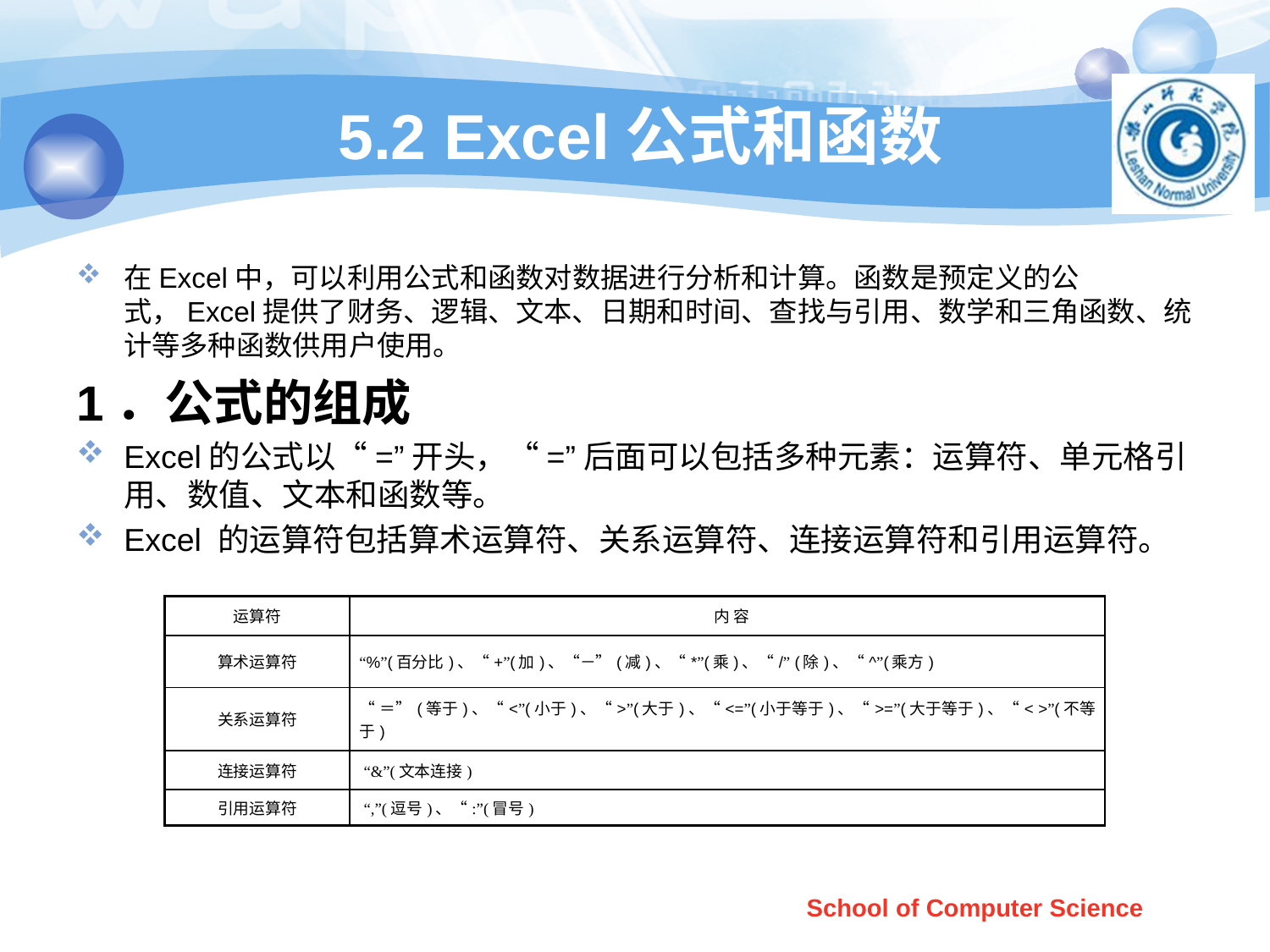

# 5.2 Excel公式和函数
在Excel中，可以利用公式和函数对数据进行分析和计算。函数是预定义的公式，Excel提供了财务、逻辑、文本、日期和时间、查找与引用、数学和三角函数、统计等多种函数供用户使用。
1．公式的组成
Excel的公式以“=”开头，“=”后面可以包括多种元素：运算符、单元格引用、数值、文本和函数等。
Excel 的运算符包括算术运算符、关系运算符、连接运算符和引用运算符。
| 运算符 | 内 容 |
| --- | --- |
| 算术运算符 | “%”(百分比)、“+”(加)、“－”(减)、“\*”(乘)、“/” (除)、“^”(乘方) |
| 关系运算符 | “＝”(等于)、“<”(小于)、“>”(大于)、“<=”(小于等于)、“>=”(大于等于)、“< >”(不等于) |
| 连接运算符 | “&”(文本连接) |
| 引用运算符 | “,”(逗号)、“:”(冒号) |
School of Computer Science